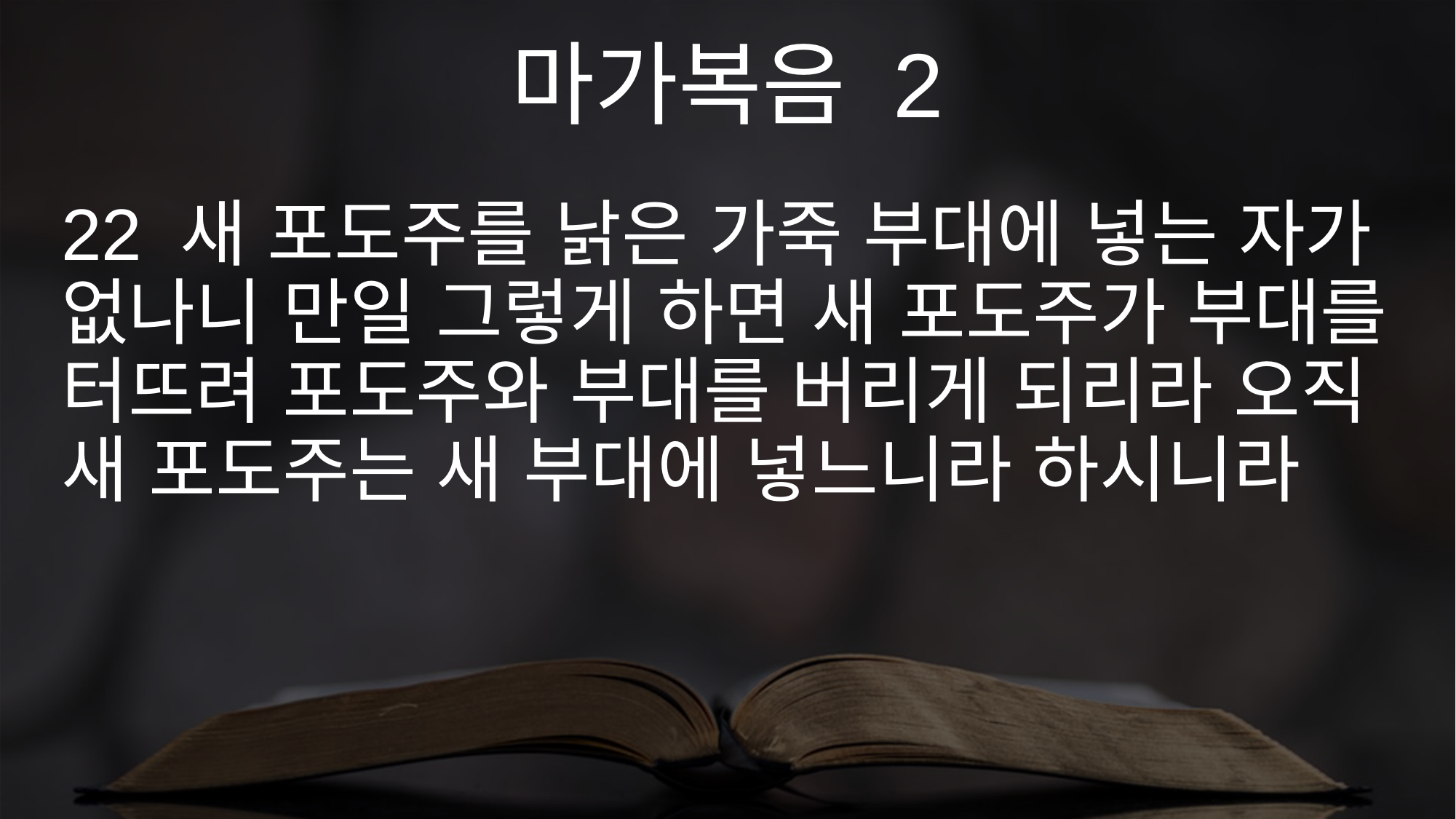

마가복음 2
22 새 포도주를 낡은 가죽 부대에 넣는 자가 없나니 만일 그렇게 하면 새 포도주가 부대를 터뜨려 포도주와 부대를 버리게 되리라 오직 새 포도주는 새 부대에 넣느니라 하시니라